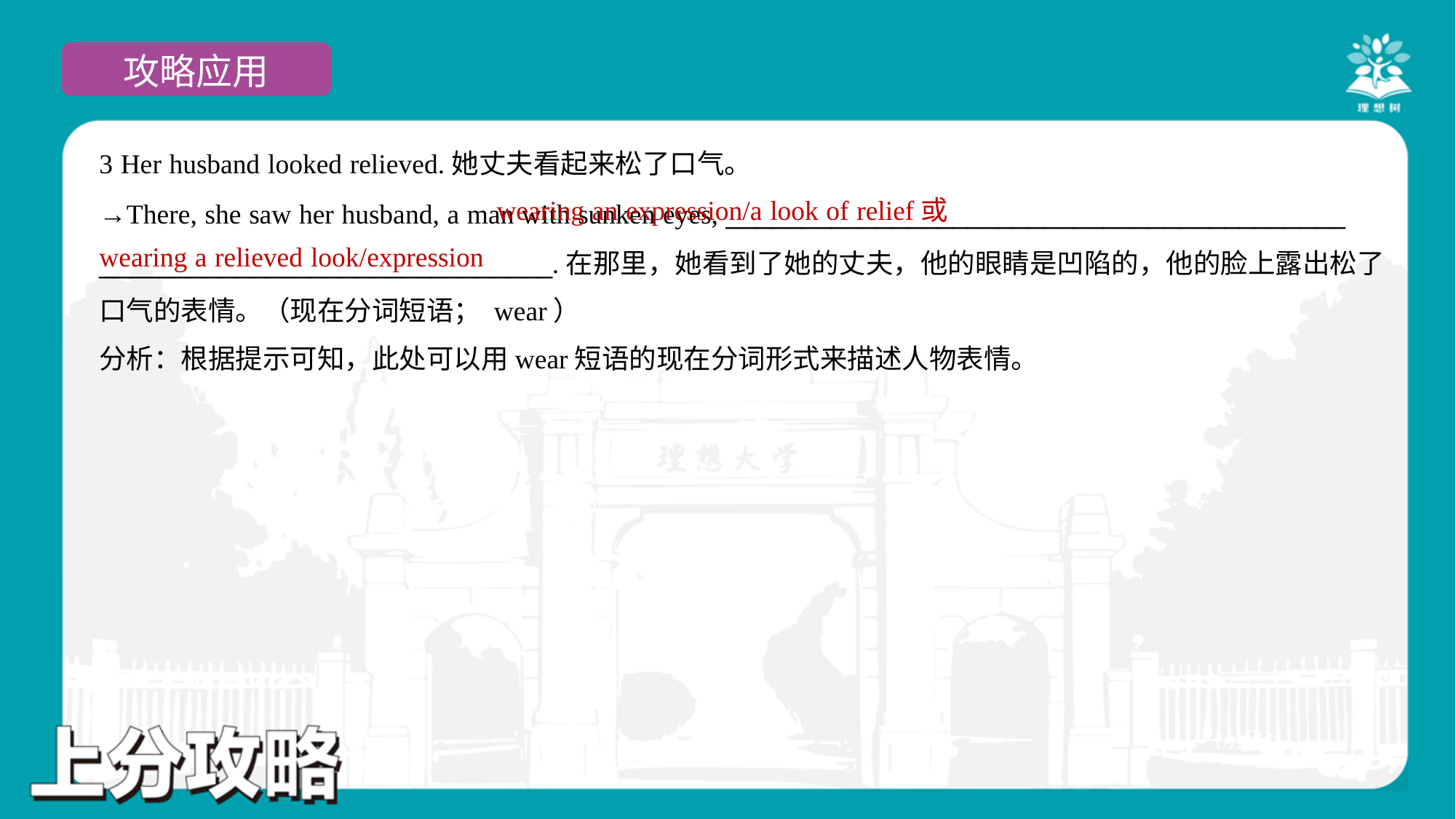

3 Her husband looked relieved.她丈夫看起来松了口气。
→There, she saw her husband, a man with sunken eyes, _________________________________________
______________________________.在那里，她看到了她的丈夫，他的眼睛是凹陷的，他的脸上露出松了
口气的表情。（现在分词短语； wear）
                                                    wearing an expression/a look of relief或
wearing a relieved look/expression
分析：根据提示可知，此处可以用wear短语的现在分词形式来描述人物表情。